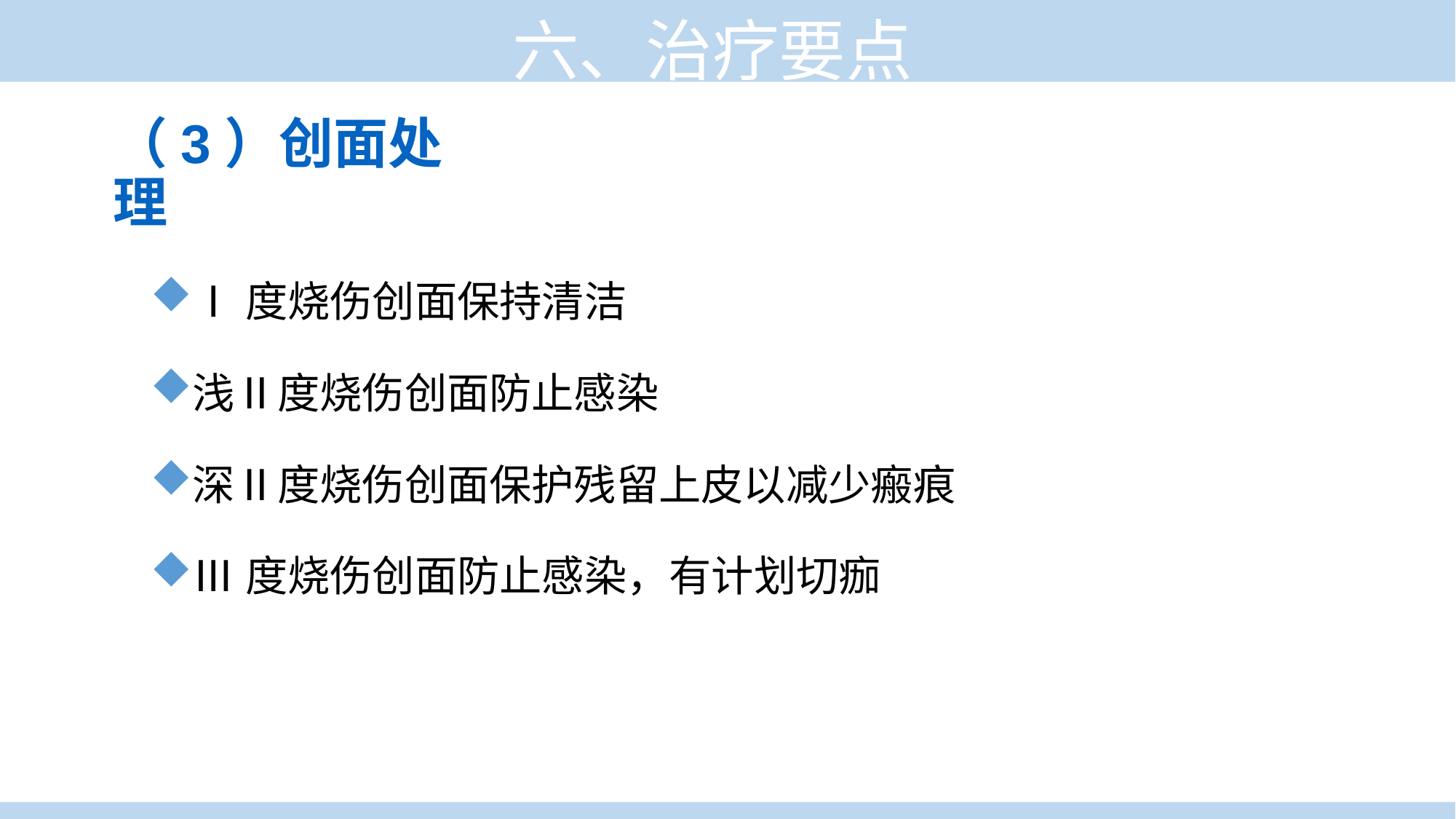

六、治疗要点
（3）创面处理
Ⅰ度烧伤创面保持清洁
浅Ⅱ度烧伤创面防止感染
深Ⅱ度烧伤创面保护残留上皮以减少瘢痕
Ⅲ度烧伤创面防止感染，有计划切痂